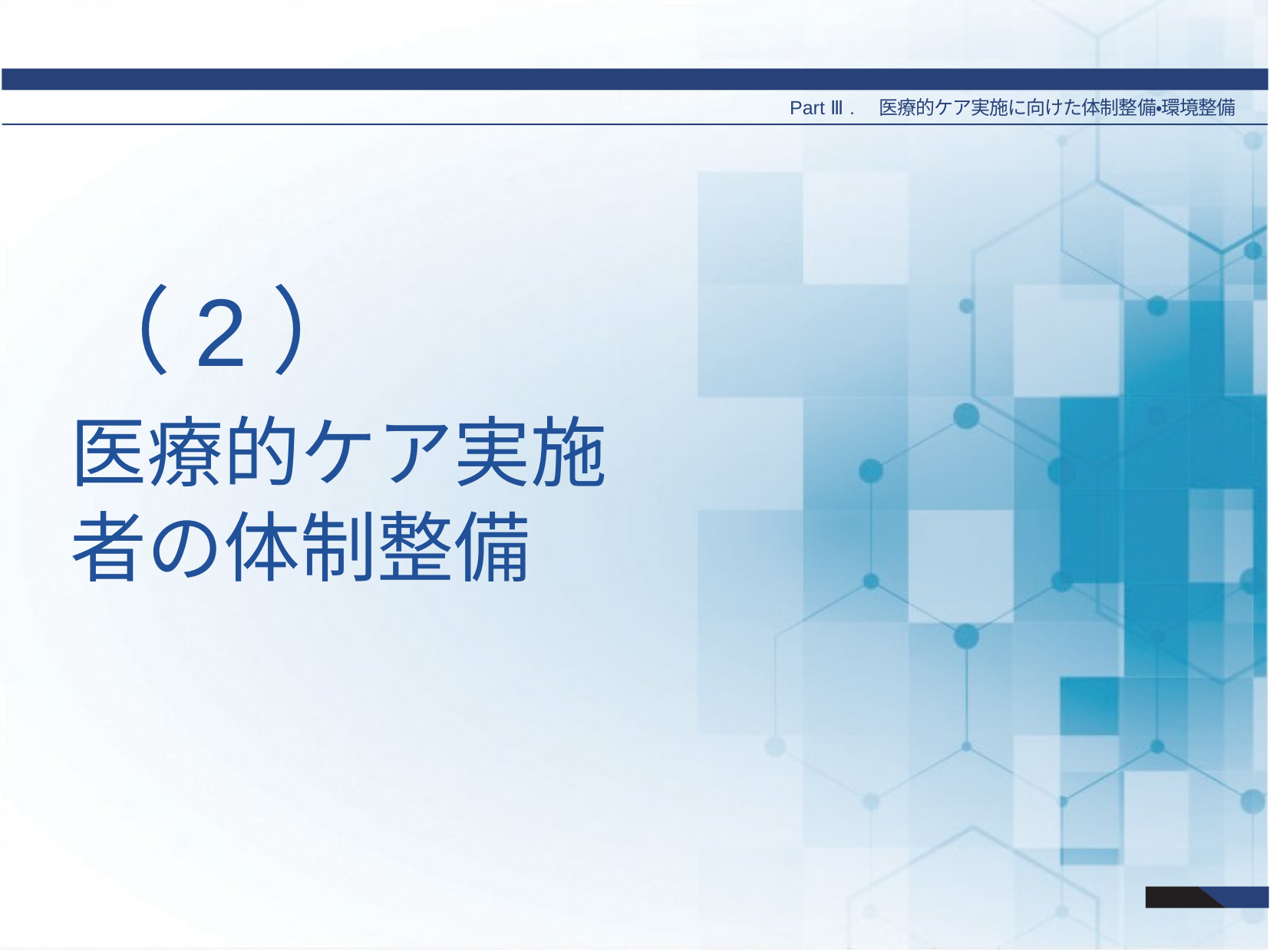

Part Ⅲ.　医療的ケア実施に向けた体制整備・環境整備

# （2）
医療的ケア実施者の体制整備
36